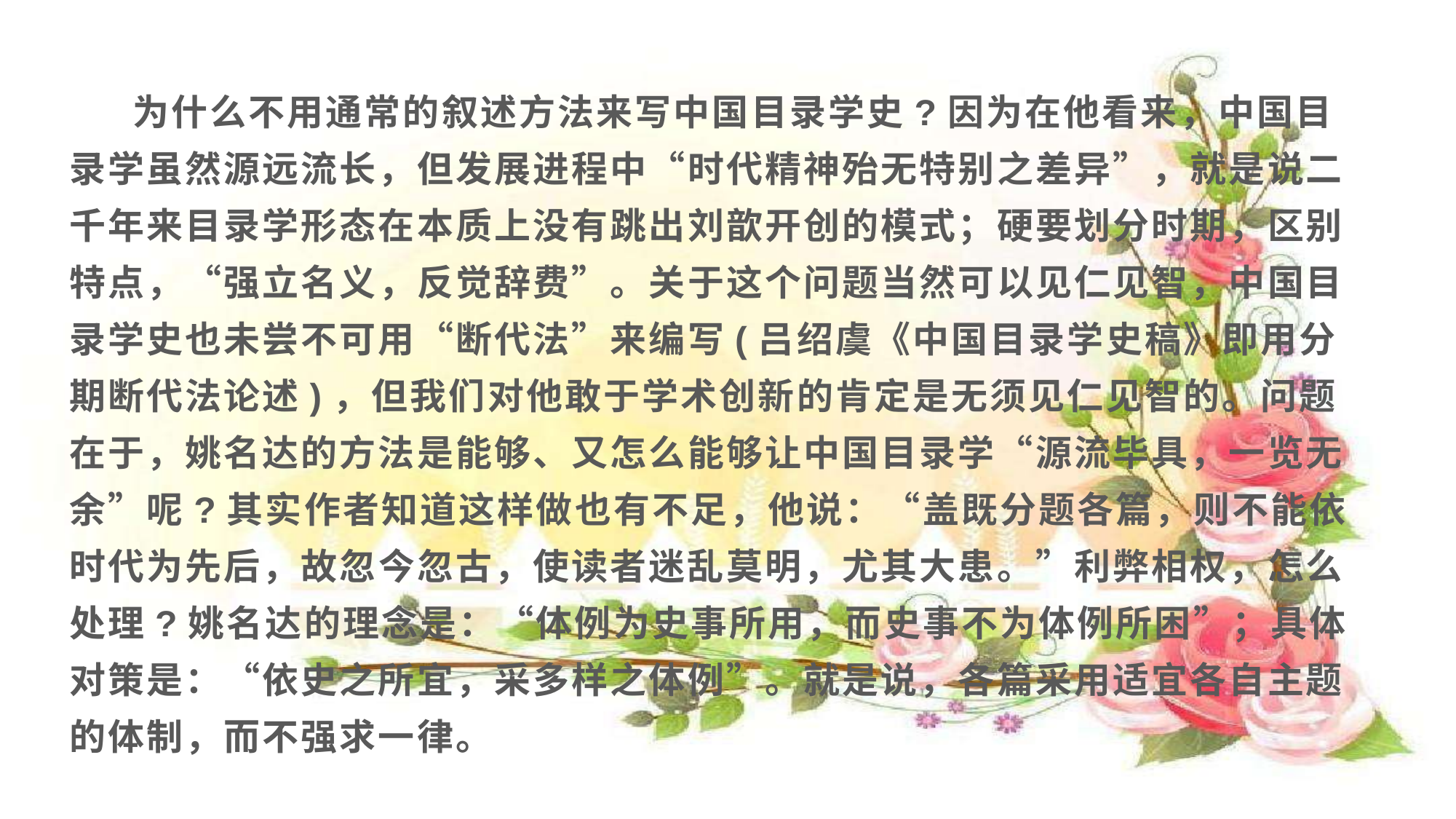

为什么不用通常的叙述方法来写中国目录学史?因为在他看来，中国目录学虽然源远流长，但发展进程中“时代精神殆无特别之差异”，就是说二千年来目录学形态在本质上没有跳出刘歆开创的模式；硬要划分时期，区别特点，“强立名义，反觉辞费”。关于这个问题当然可以见仁见智，中国目录学史也未尝不可用“断代法”来编写(吕绍虞《中国目录学史稿》即用分期断代法论述)，但我们对他敢于学术创新的肯定是无须见仁见智的。问题在于，姚名达的方法是能够、又怎么能够让中国目录学“源流毕具，一览无余”呢?其实作者知道这样做也有不足，他说：“盖既分题各篇，则不能依时代为先后，故忽今忽古，使读者迷乱莫明，尤其大患。”利弊相权，怎么处理?姚名达的理念是：“体例为史事所用，而史事不为体例所困”；具体对策是：“依史之所宜，采多样之体例”。就是说，各篇采用适宜各自主题的体制，而不强求一律。